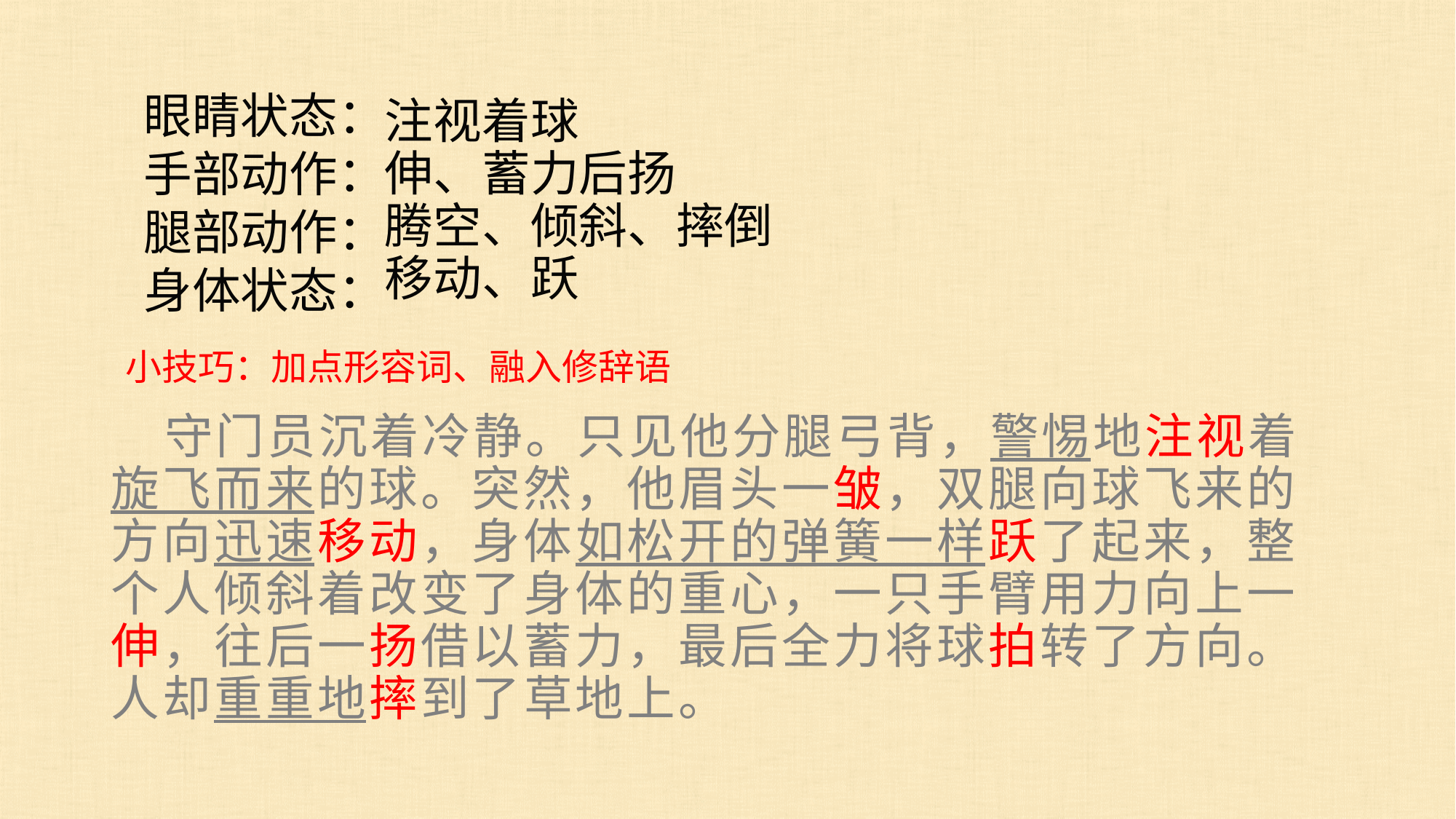

# 注视着球 伸、蓄力后扬 腾空、倾斜、摔倒 移动、跃
眼睛状态：
手部动作：
腿部动作：
身体状态：
小技巧：加点形容词、融入修辞语
   守门员沉着冷静。只见他分腿弓背，警惕地注视着旋飞而来的球。突然，他眉头一皱，双腿向球飞来的方向迅速移动，身体如松开的弹簧一样跃了起来，整个人倾斜着改变了身体的重心，一只手臂用力向上一伸，往后一扬借以蓄力，最后全力将球拍转了方向。人却重重地摔到了草地上。